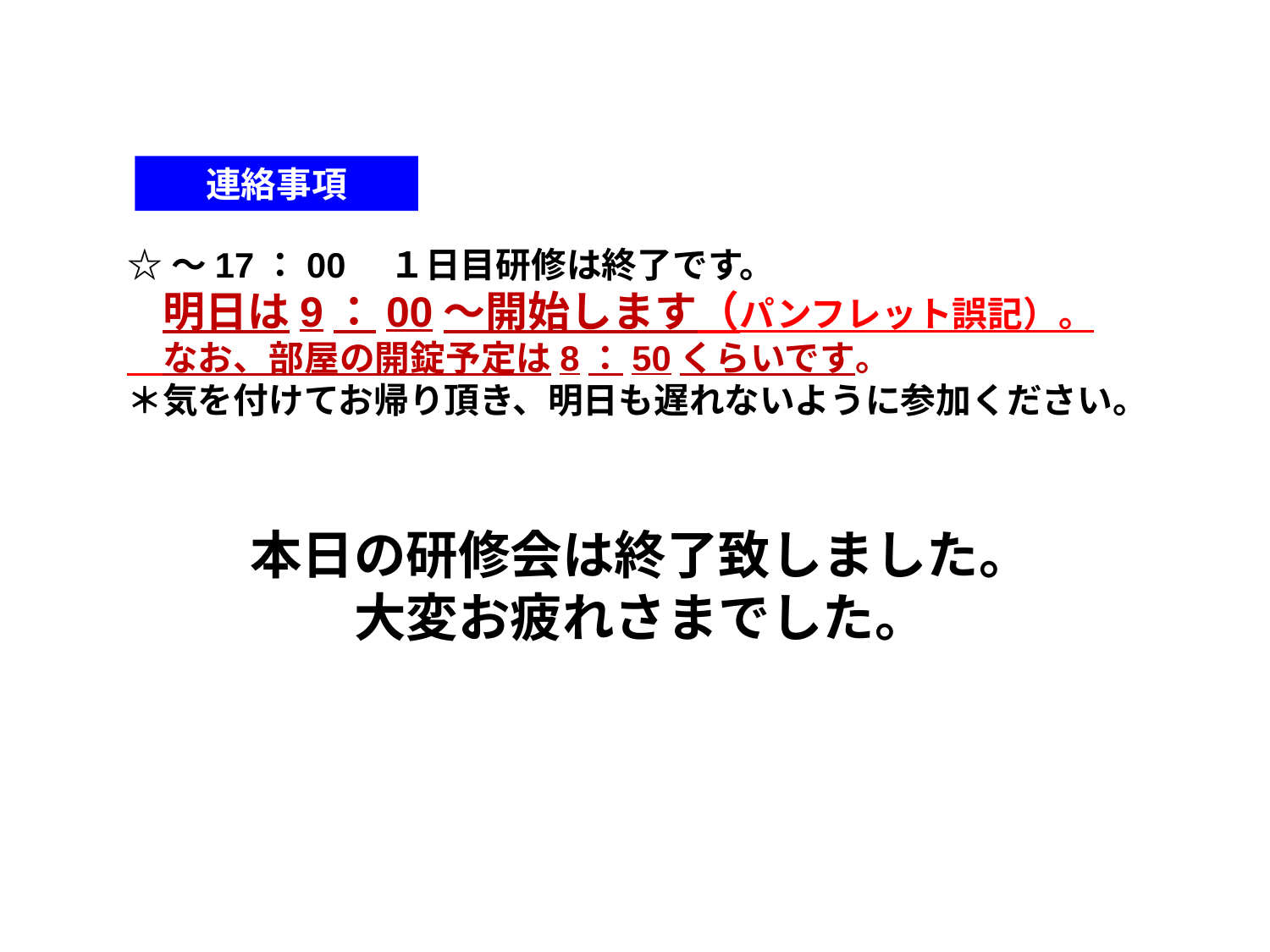

連絡事項
☆～17：00　１日目研修は終了です。
　明日は9：00～開始します（パンフレット誤記）。
　なお、部屋の開錠予定は8：50くらいです。
＊気を付けてお帰り頂き、明日も遅れないように参加ください。
本日の研修会は終了致しました。
大変お疲れさまでした。